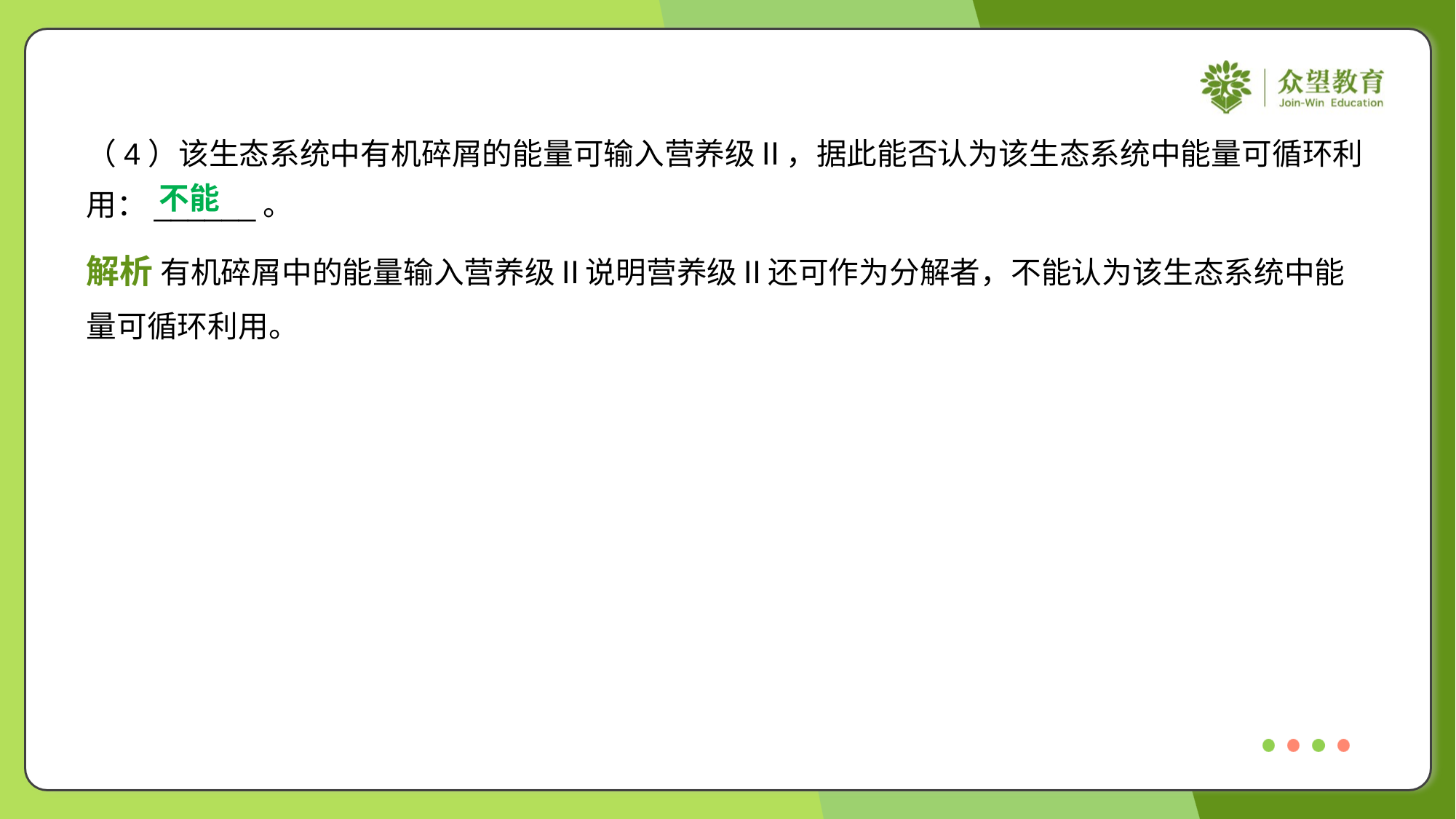

（4）该生态系统中有机碎屑的能量可输入营养级Ⅱ，据此能否认为该生态系统中能量可循环利
用：______。
不能
解析 有机碎屑中的能量输入营养级Ⅱ说明营养级Ⅱ还可作为分解者，不能认为该生态系统中能
量可循环利用。